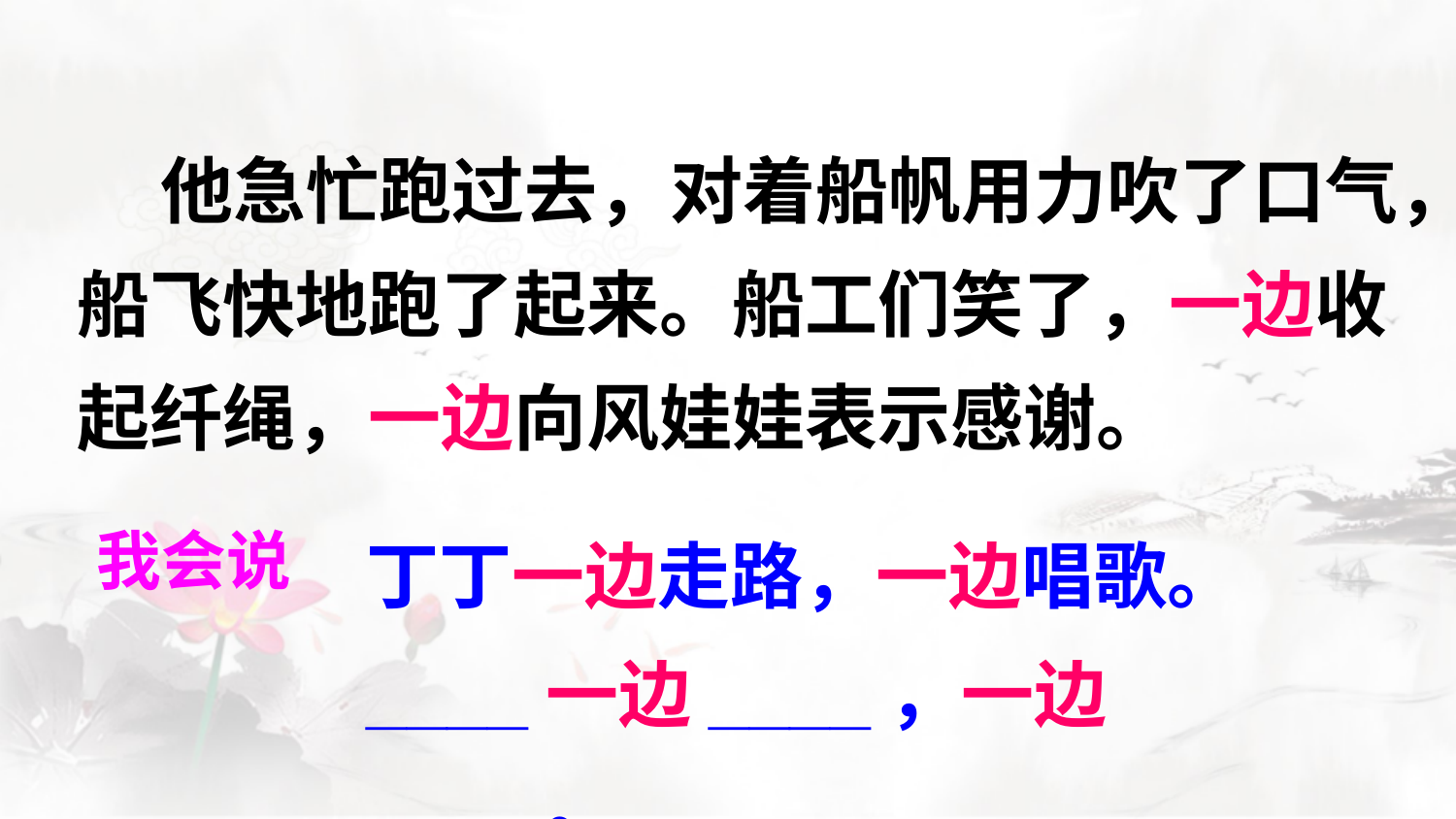

他急忙跑过去，对着船帆用力吹了口气，船飞快地跑了起来。船工们笑了，一边收起纤绳，一边向风娃娃表示感谢。
我会说
丁丁一边走路，一边唱歌。
____一边____，一边____。